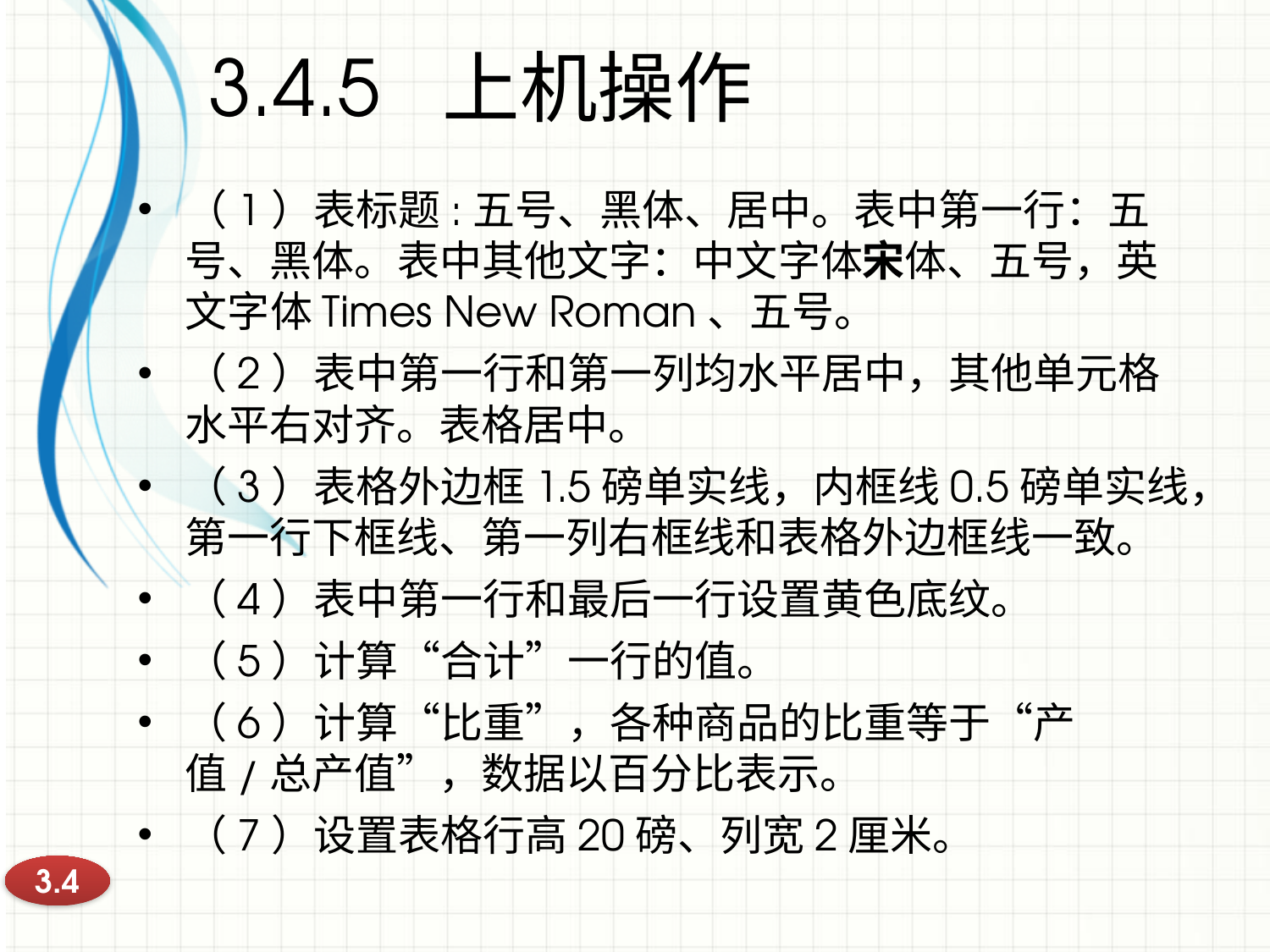

# 3.4.5  上机操作
（1）表标题:五号、黑体、居中。表中第一行：五号、黑体。表中其他文字：中文字体宋体、五号，英文字体Times New Roman、五号。
（2）表中第一行和第一列均水平居中，其他单元格水平右对齐。表格居中。
（3）表格外边框1.5磅单实线，内框线0.5磅单实线，第一行下框线、第一列右框线和表格外边框线一致。
（4）表中第一行和最后一行设置黄色底纹。
（5）计算“合计”一行的值。
（6）计算“比重”，各种商品的比重等于“产值/总产值”，数据以百分比表示。
（7）设置表格行高20磅、列宽2厘米。